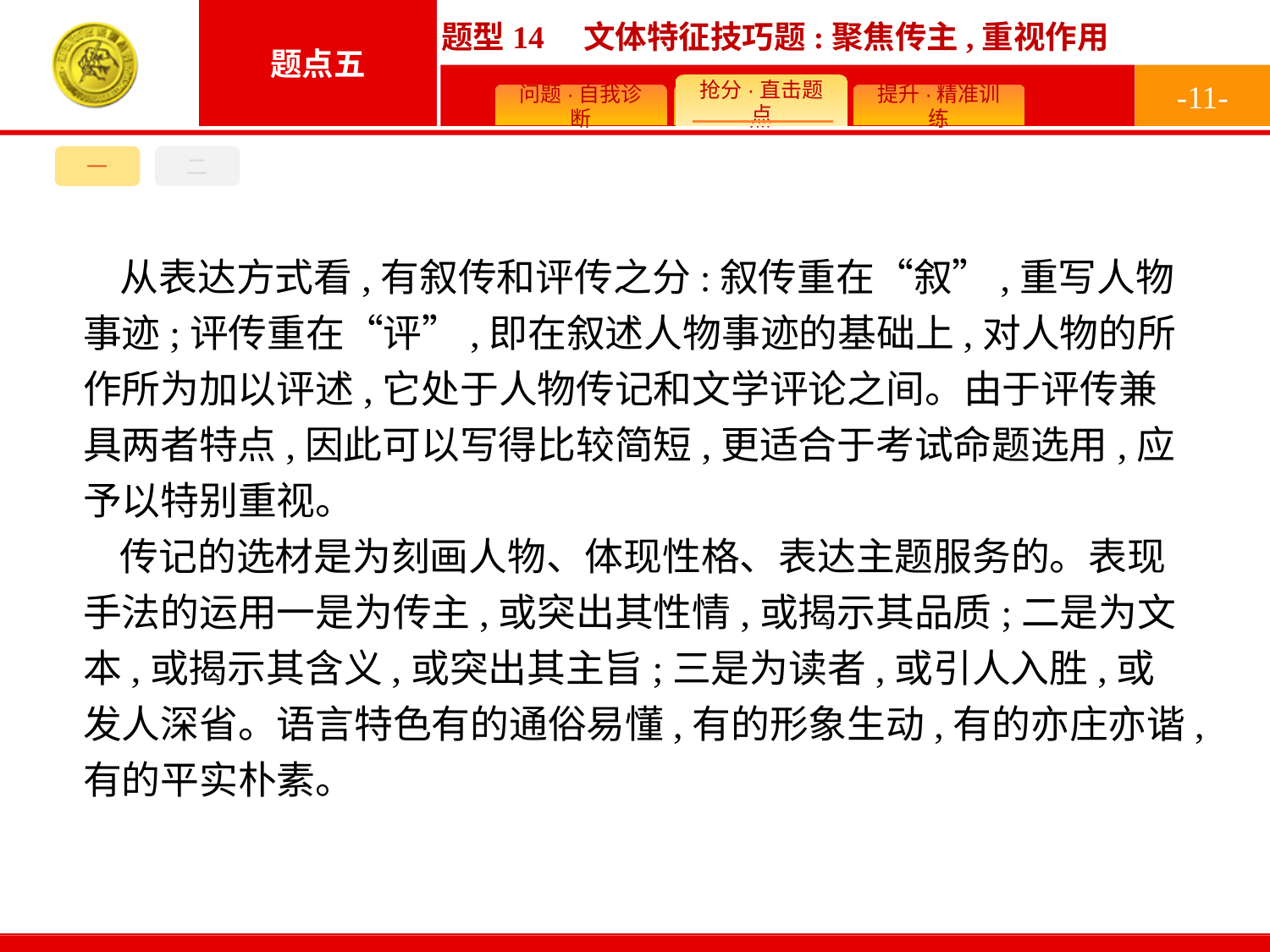

-11-
一
二
从表达方式看,有叙传和评传之分:叙传重在“叙”,重写人物事迹;评传重在“评”,即在叙述人物事迹的基础上,对人物的所作所为加以评述,它处于人物传记和文学评论之间。由于评传兼具两者特点,因此可以写得比较简短,更适合于考试命题选用,应予以特别重视。
传记的选材是为刻画人物、体现性格、表达主题服务的。表现手法的运用一是为传主,或突出其性情,或揭示其品质;二是为文本,或揭示其含义,或突出其主旨;三是为读者,或引人入胜,或发人深省。语言特色有的通俗易懂,有的形象生动,有的亦庄亦谐,有的平实朴素。